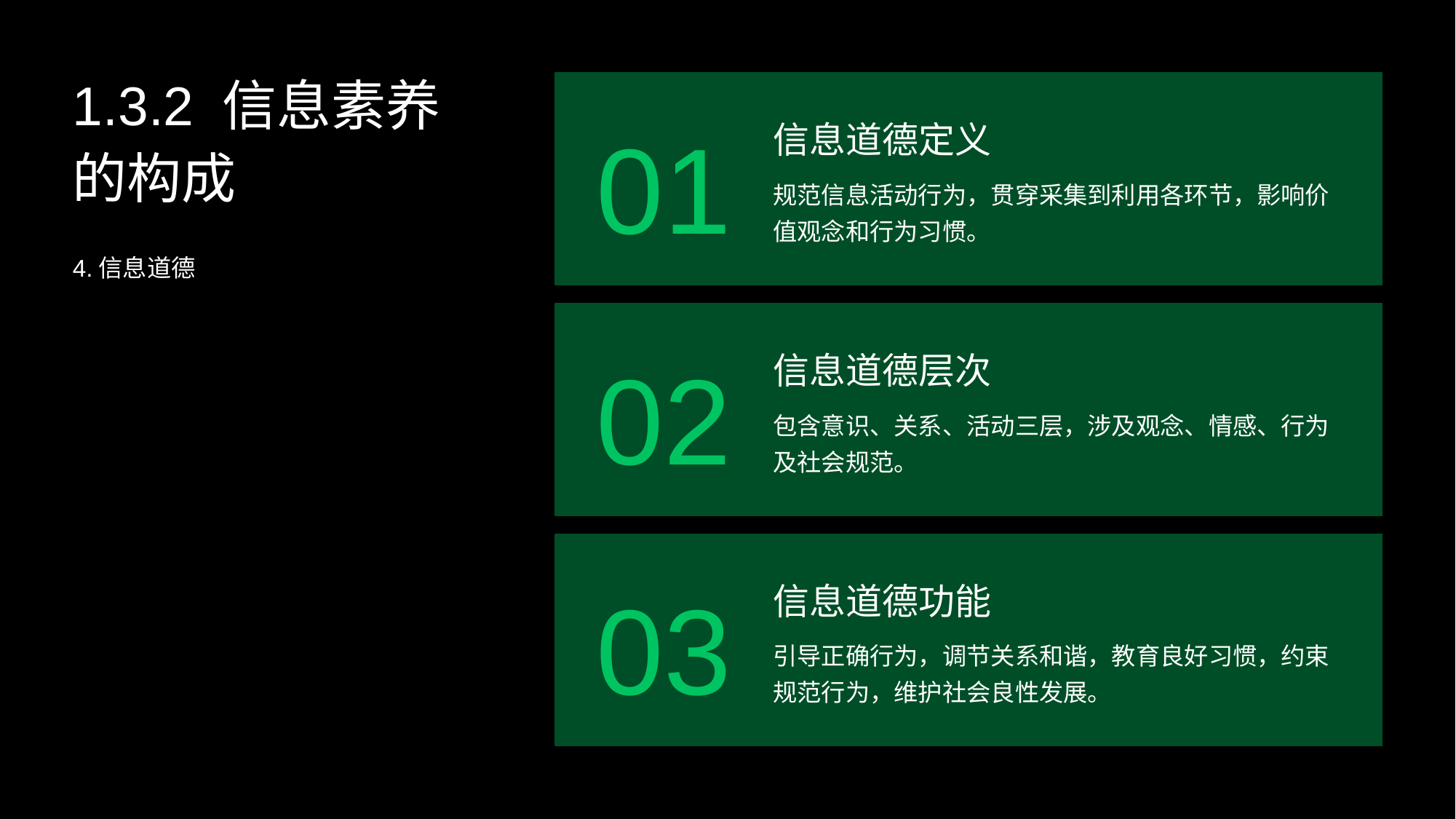

1.3.2 信息素养的构成

信息道德定义
01
规范信息活动行为，贯穿采集到利用各环节，影响价值观念和行为习惯。
4.信息道德

信息道德层次
02
包含意识、关系、活动三层，涉及观念、情感、行为及社会规范。

信息道德功能
03
引导正确行为，调节关系和谐，教育良好习惯，约束规范行为，维护社会良性发展。